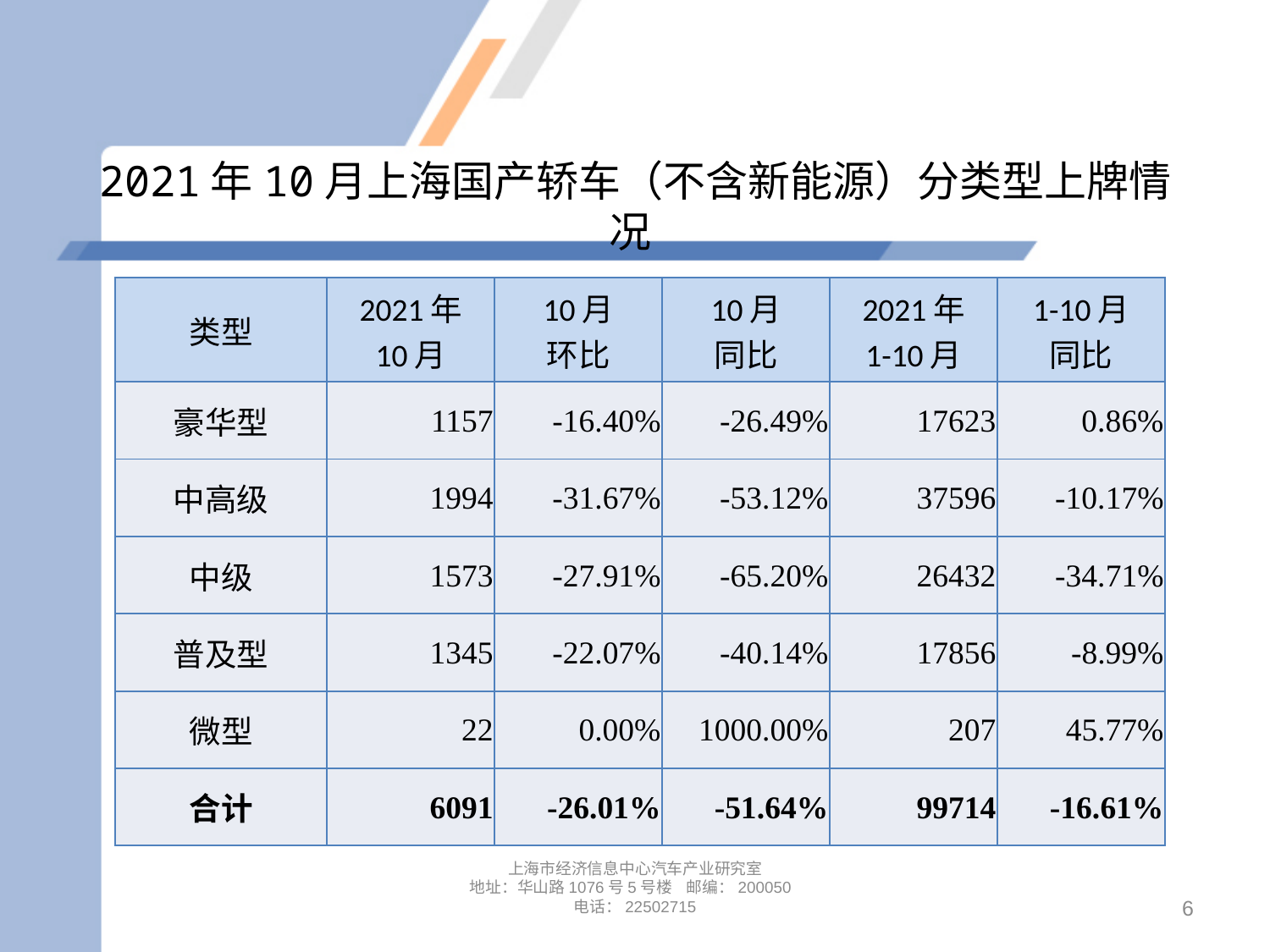

# 2021年10月上海国产轿车（不含新能源）分类型上牌情况
| 类型 | 2021年 10月 | 10月 环比 | 10月 同比 | 2021年 1-10月 | 1-10月 同比 |
| --- | --- | --- | --- | --- | --- |
| 豪华型 | 1157 | -16.40% | -26.49% | 17623 | 0.86% |
| 中高级 | 1994 | -31.67% | -53.12% | 37596 | -10.17% |
| 中级 | 1573 | -27.91% | -65.20% | 26432 | -34.71% |
| 普及型 | 1345 | -22.07% | -40.14% | 17856 | -8.99% |
| 微型 | 22 | 0.00% | 1000.00% | 207 | 45.77% |
| 合计 | 6091 | -26.01% | -51.64% | 99714 | -16.61% |
上海市经济信息中心汽车产业研究室
地址：华山路1076号5号楼    邮编：200050
电话：22502715

6